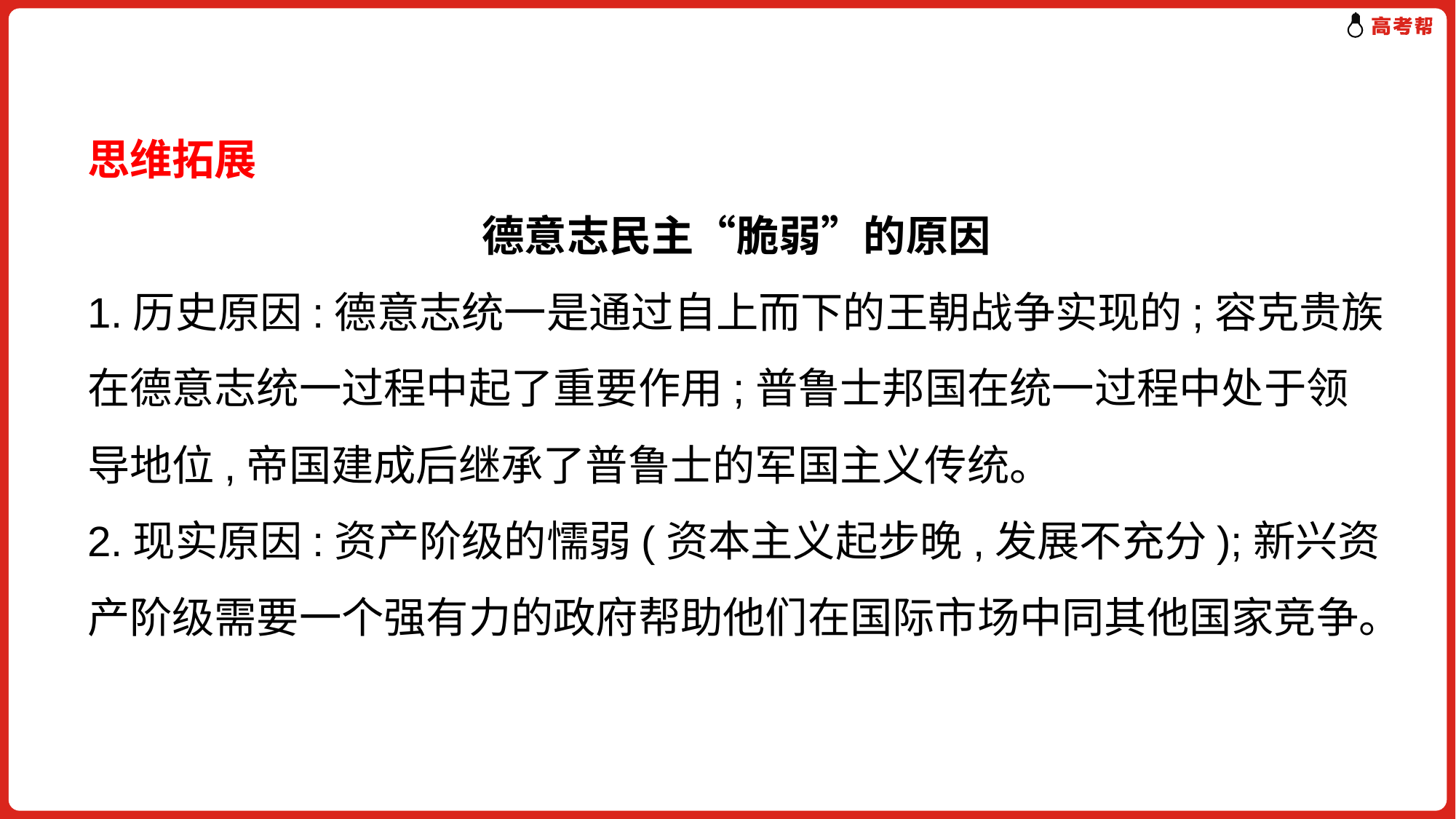

思维拓展
德意志民主“脆弱”的原因
1.历史原因:德意志统一是通过自上而下的王朝战争实现的;容克贵族在德意志统一过程中起了重要作用;普鲁士邦国在统一过程中处于领导地位,帝国建成后继承了普鲁士的军国主义传统。
2.现实原因:资产阶级的懦弱(资本主义起步晚,发展不充分);新兴资产阶级需要一个强有力的政府帮助他们在国际市场中同其他国家竞争。